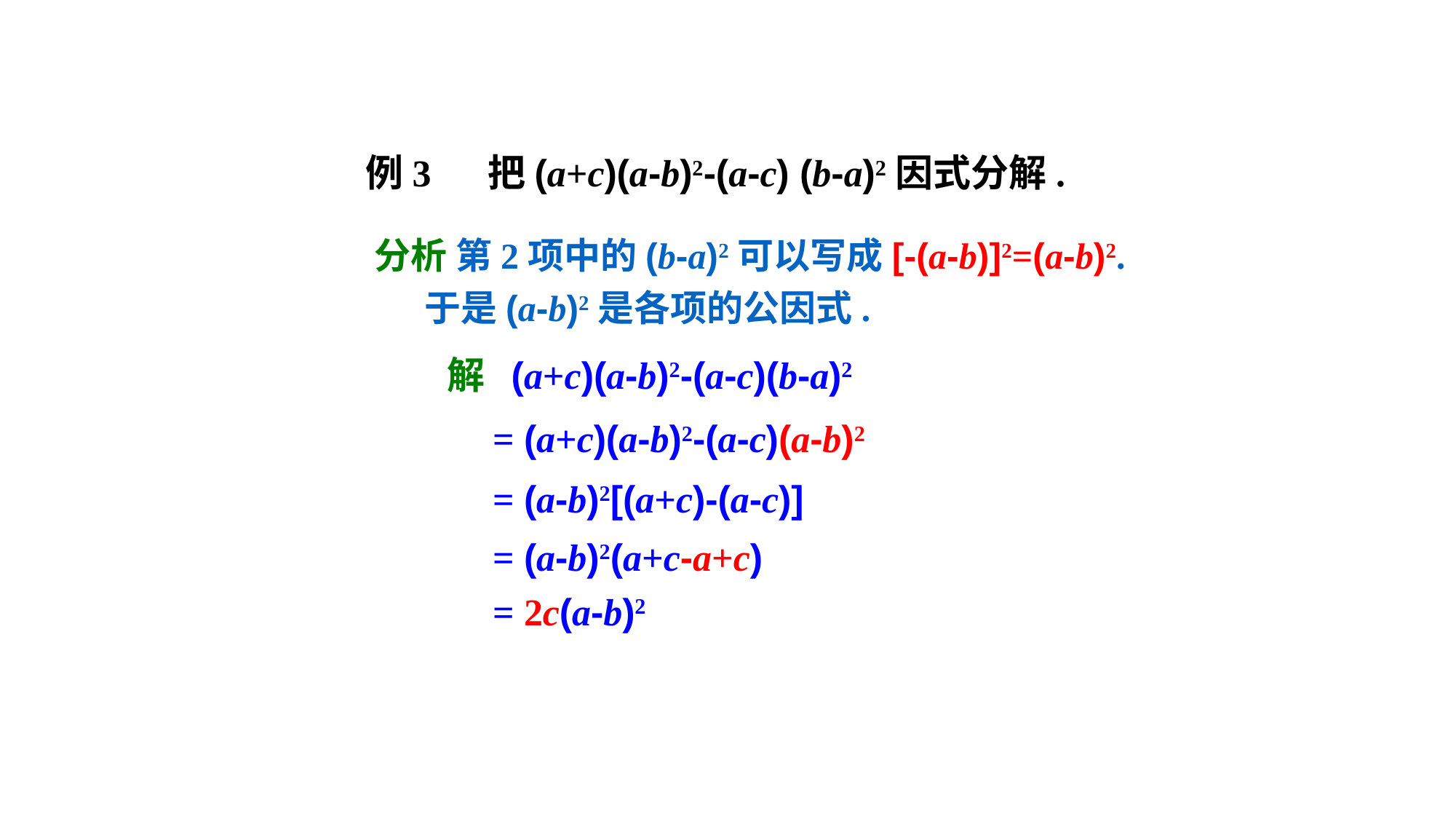

例3     把(a+c)(a-b)2-(a-c) (b-a)2因式分解.
分析 第2项中的(b-a)2可以写成[-(a-b)]2=(a-b)2.
     于是(a-b)2是各项的公因式.
解  (a+c)(a-b)2-(a-c)(b-a)2
= (a+c)(a-b)2-(a-c)(a-b)2
= (a-b)2[(a+c)-(a-c)]
= (a-b)2(a+c-a+c)
= 2c(a-b)2